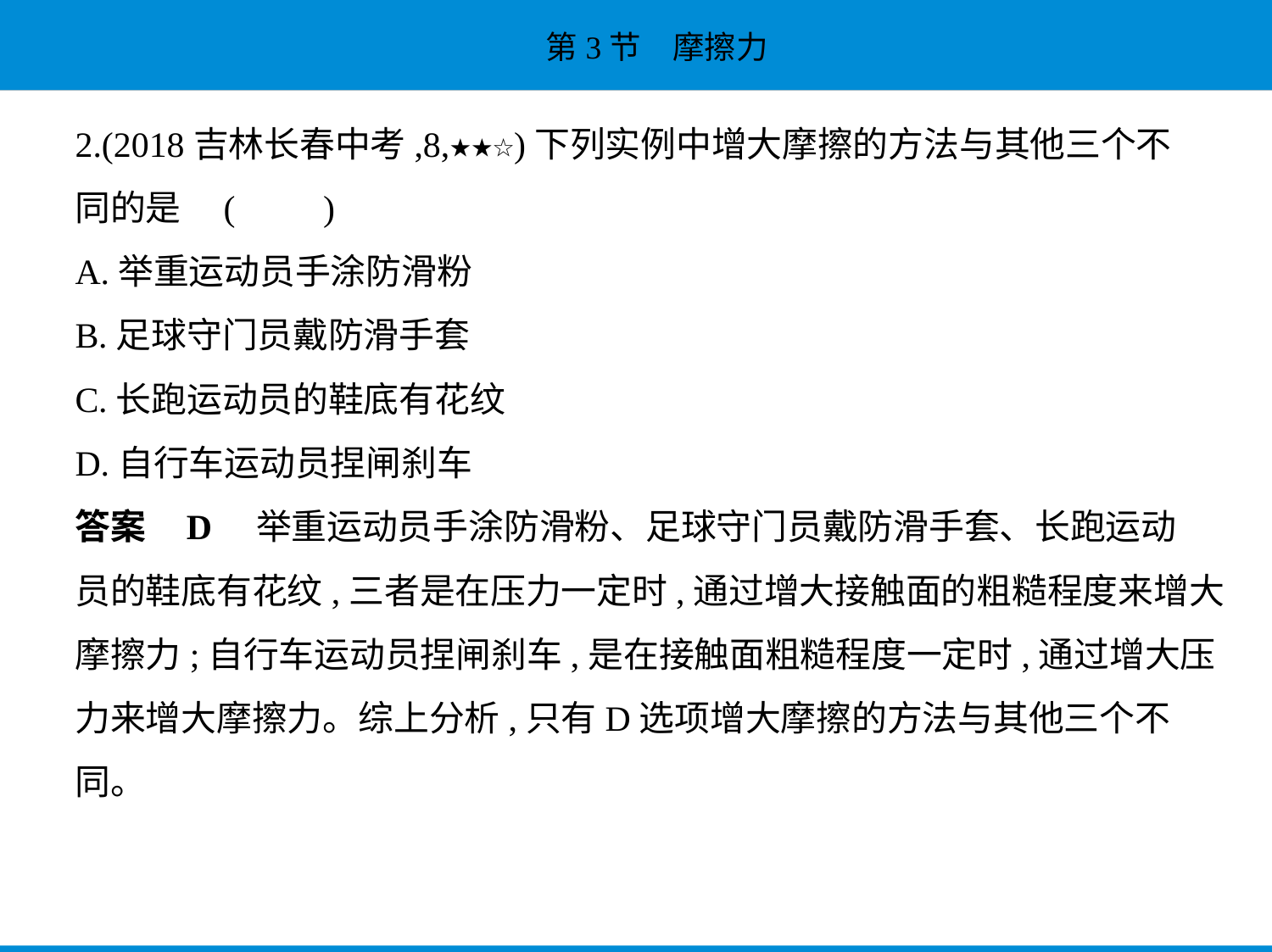

2.(2018吉林长春中考,8,★★☆)下列实例中增大摩擦的方法与其他三个不
同的是 (　　)
A.举重运动员手涂防滑粉
B.足球守门员戴防滑手套
C.长跑运动员的鞋底有花纹
D.自行车运动员捏闸刹车
答案    D　举重运动员手涂防滑粉、足球守门员戴防滑手套、长跑运动
员的鞋底有花纹,三者是在压力一定时,通过增大接触面的粗糙程度来增大
摩擦力;自行车运动员捏闸刹车,是在接触面粗糙程度一定时,通过增大压
力来增大摩擦力。综上分析,只有D选项增大摩擦的方法与其他三个不
同。